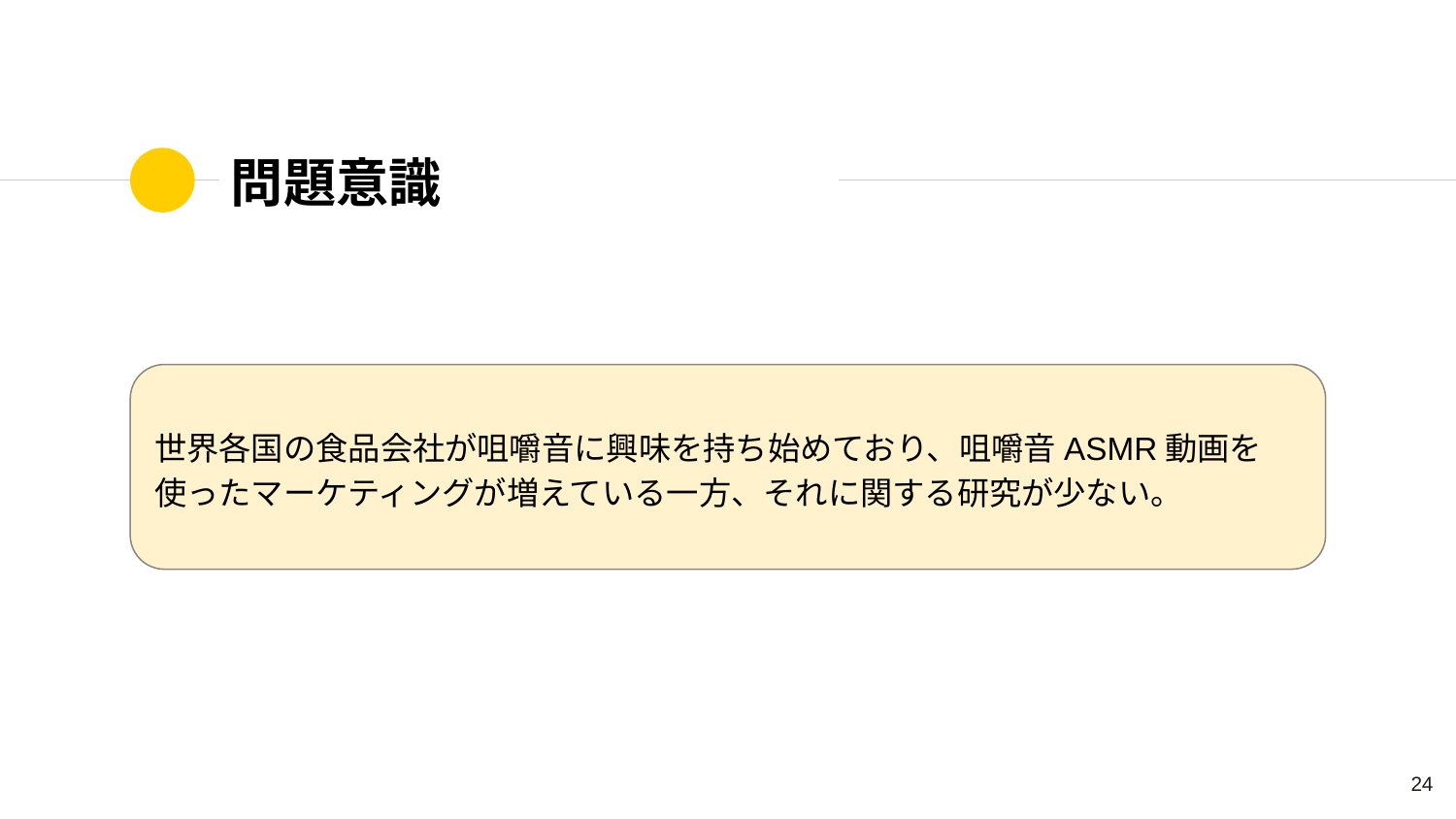

# 問題意識
世界各国の食品会社が咀嚼音に興味を持ち始めており、咀嚼音ASMR動画を使ったマーケティングが増えている一方、それに関する研究が少ない。
24